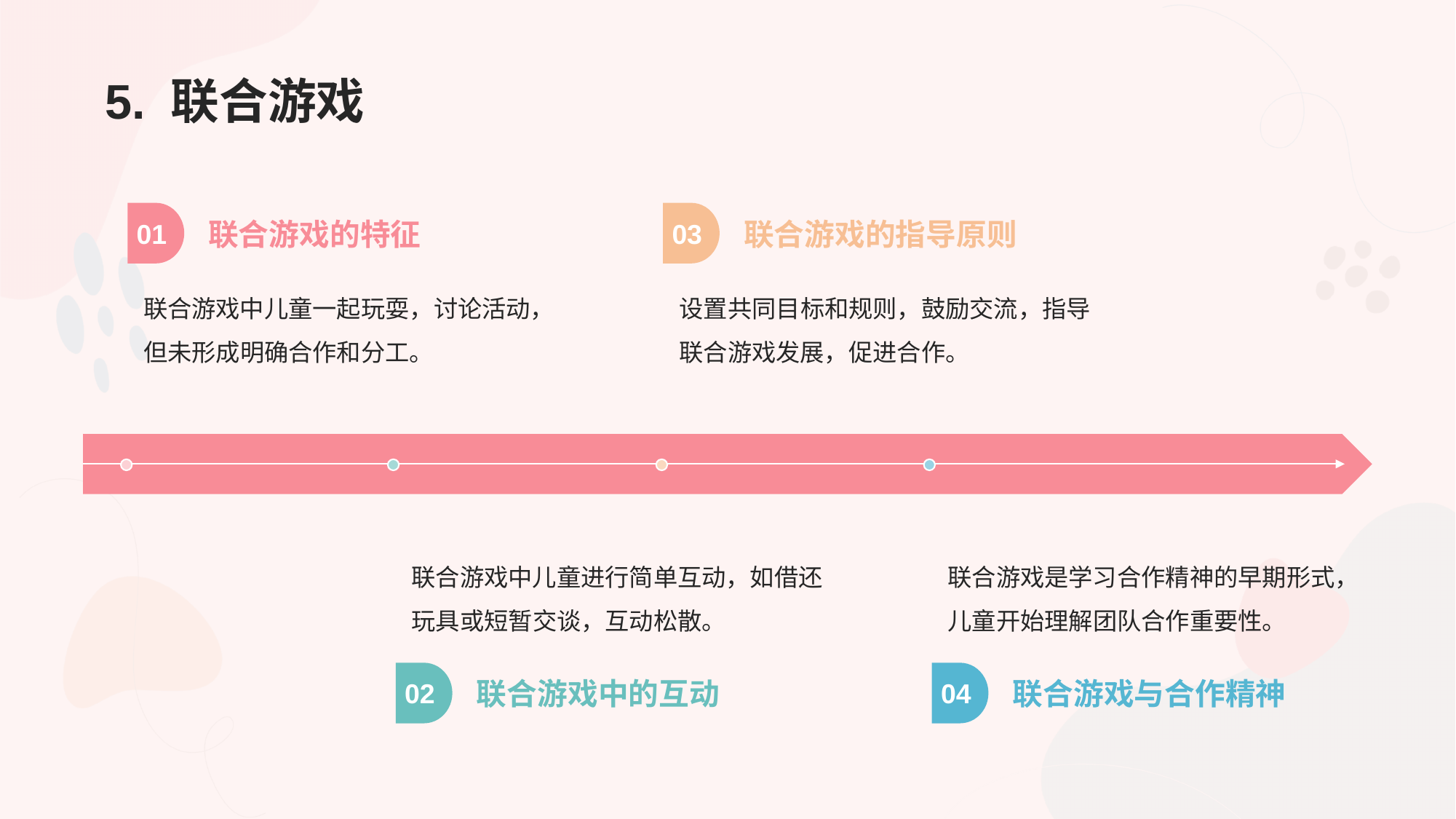

# 5. 联合游戏
01
03
联合游戏的特征
联合游戏的指导原则
联合游戏中儿童一起玩耍，讨论活动，但未形成明确合作和分工。
设置共同目标和规则，鼓励交流，指导联合游戏发展，促进合作。

联合游戏中儿童进行简单互动，如借还玩具或短暂交谈，互动松散。
联合游戏是学习合作精神的早期形式，儿童开始理解团队合作重要性。
02
04
联合游戏中的互动
联合游戏与合作精神